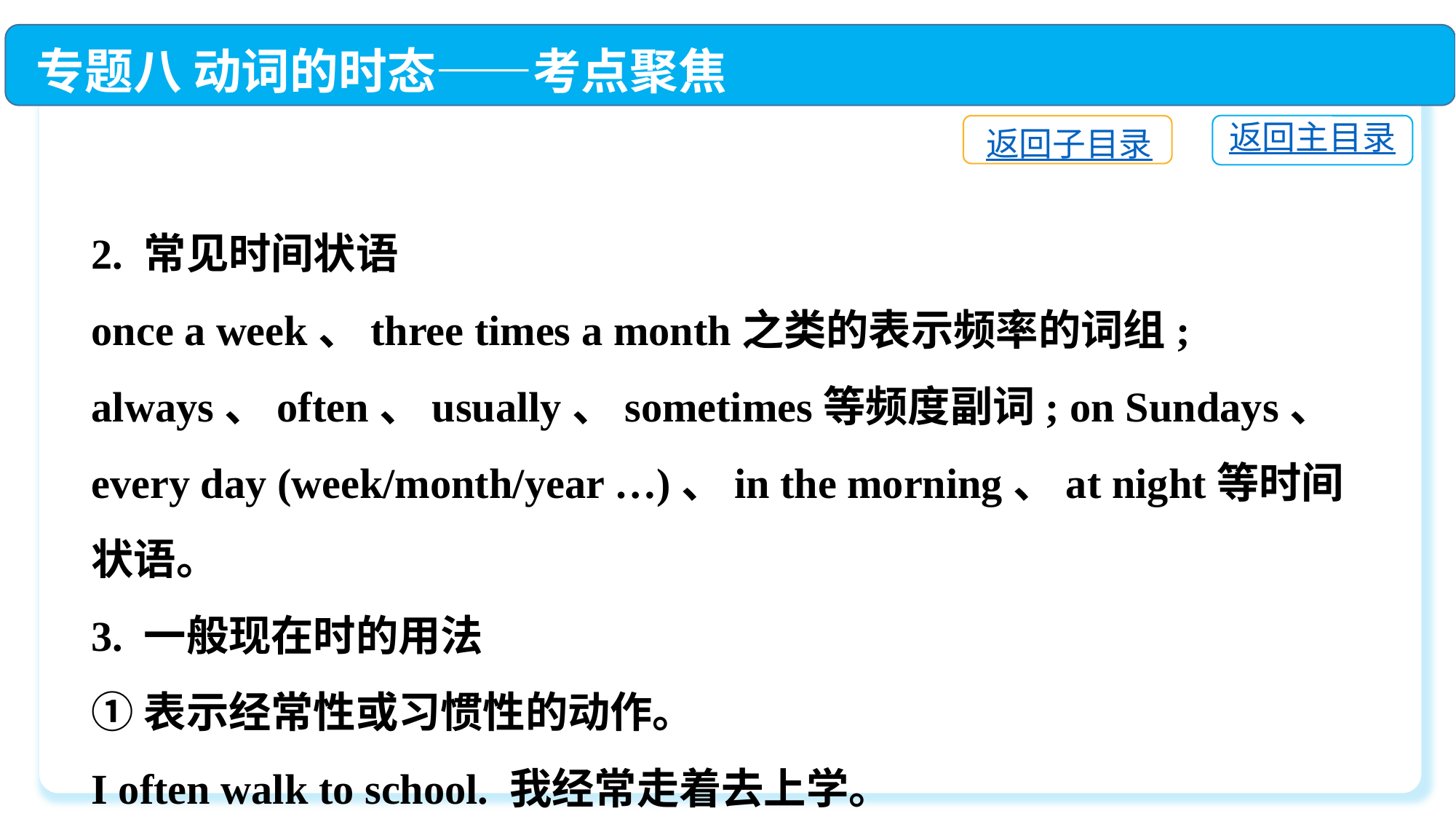

专题八 动词的时态——考点聚焦

返回主目录

返回子目录
2. 常见时间状语
once a week、three times a month之类的表示频率的词组; always、often、usually、sometimes等频度副词; on Sundays、every day (week/month/year …)、in the morning、at night等时间状语。
3. 一般现在时的用法
①表示经常性或习惯性的动作。
I often walk to school. 我经常走着去上学。